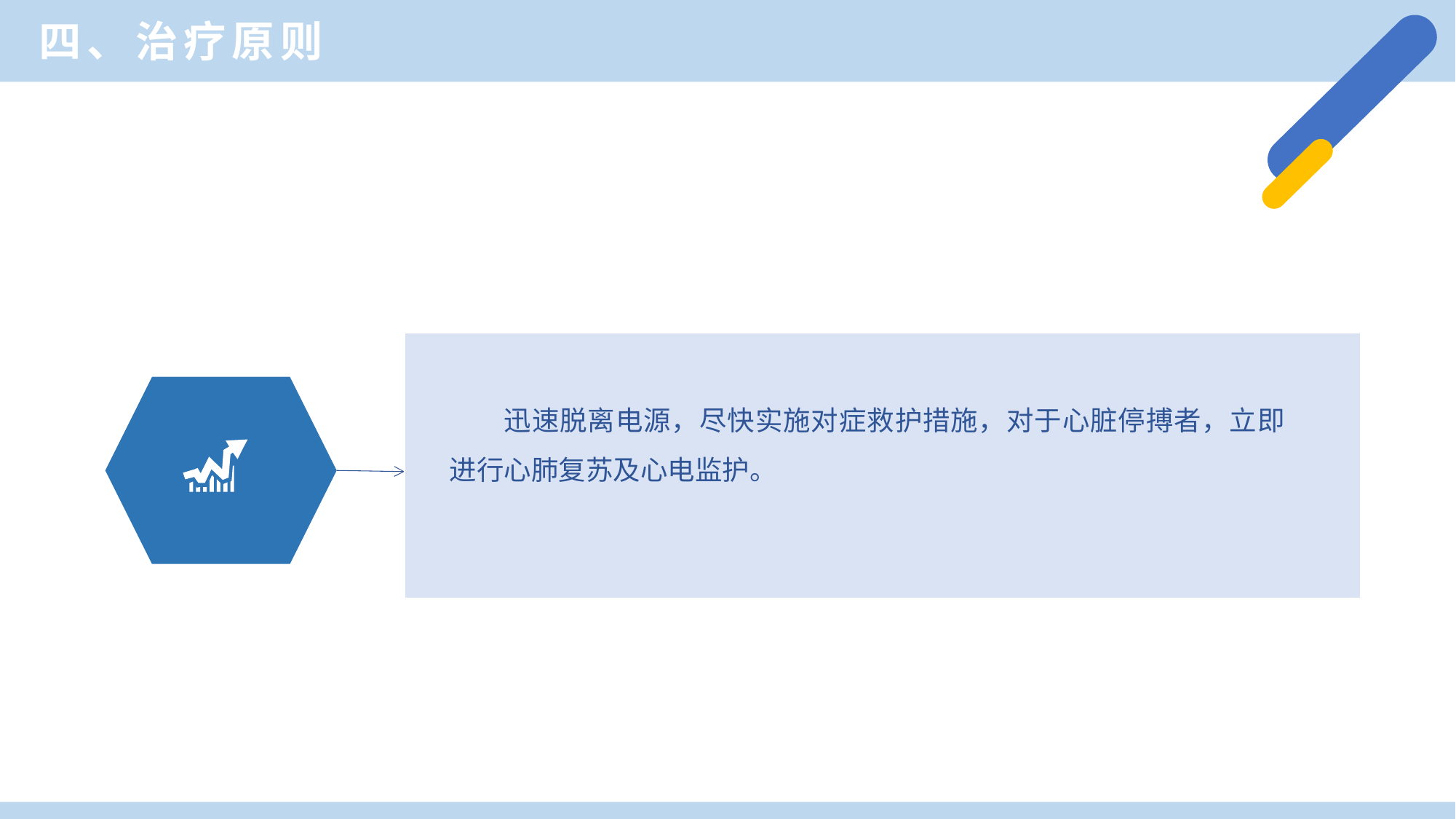

四、治疗原则

迅速脱离电源，尽快实施对症救护措施，对于心脏停搏者，立即进行心肺复苏及心电监护。